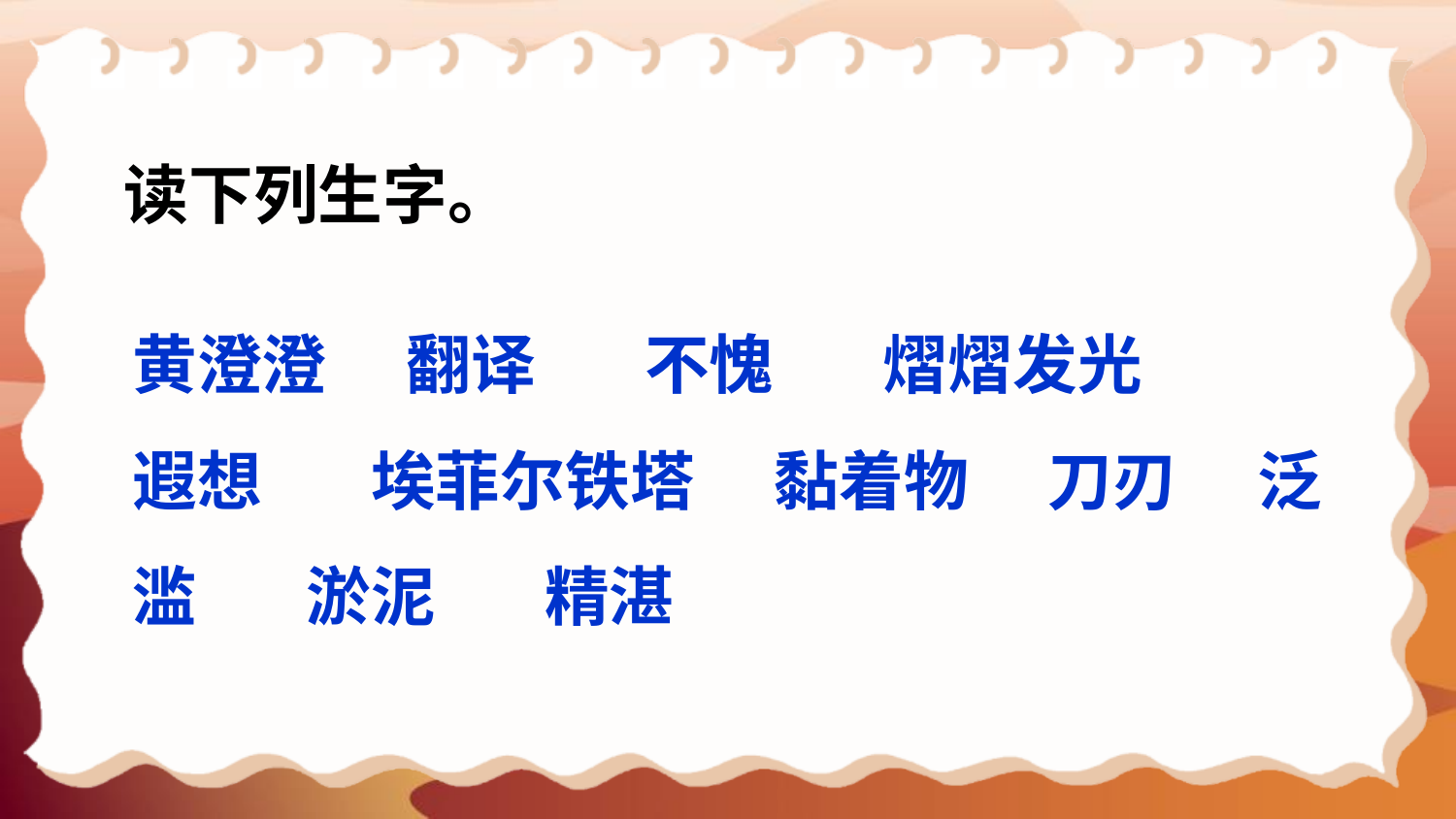

读下列生字。
黄澄澄　 翻译　   不愧 　  熠熠发光
遐想　   埃菲尔铁塔　 黏着物　 刀刃　 泛滥　   淤泥  　 精湛